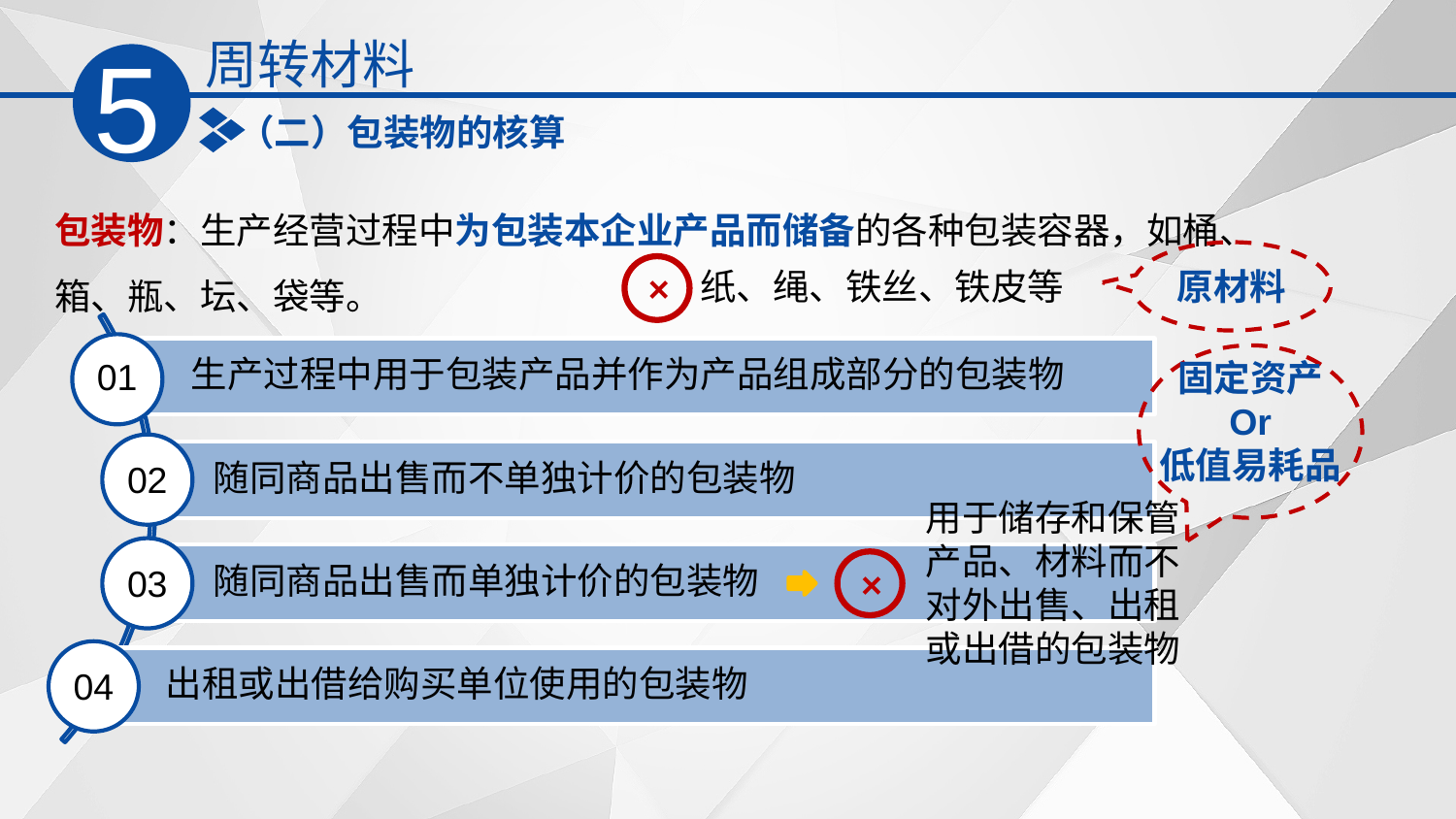

周转材料
5

（二）包装物的核算

  生产过程中用于包装产品并作为产品组成部分的包装物
01

随同商品出售而不单独计价的包装物
02

随同商品出售而单独计价的包装物
03

出租或出借给购买单位使用的包装物
04
包装物：生产经营过程中为包装本企业产品而储备的各种包装容器，如桶、箱、瓶、坛、袋等。

原材料
×
纸、绳、铁丝、铁皮等

固定资产
Or
低值易耗品
用于储存和保管产品、材料而不对外出售、出租或出借的包装物
×